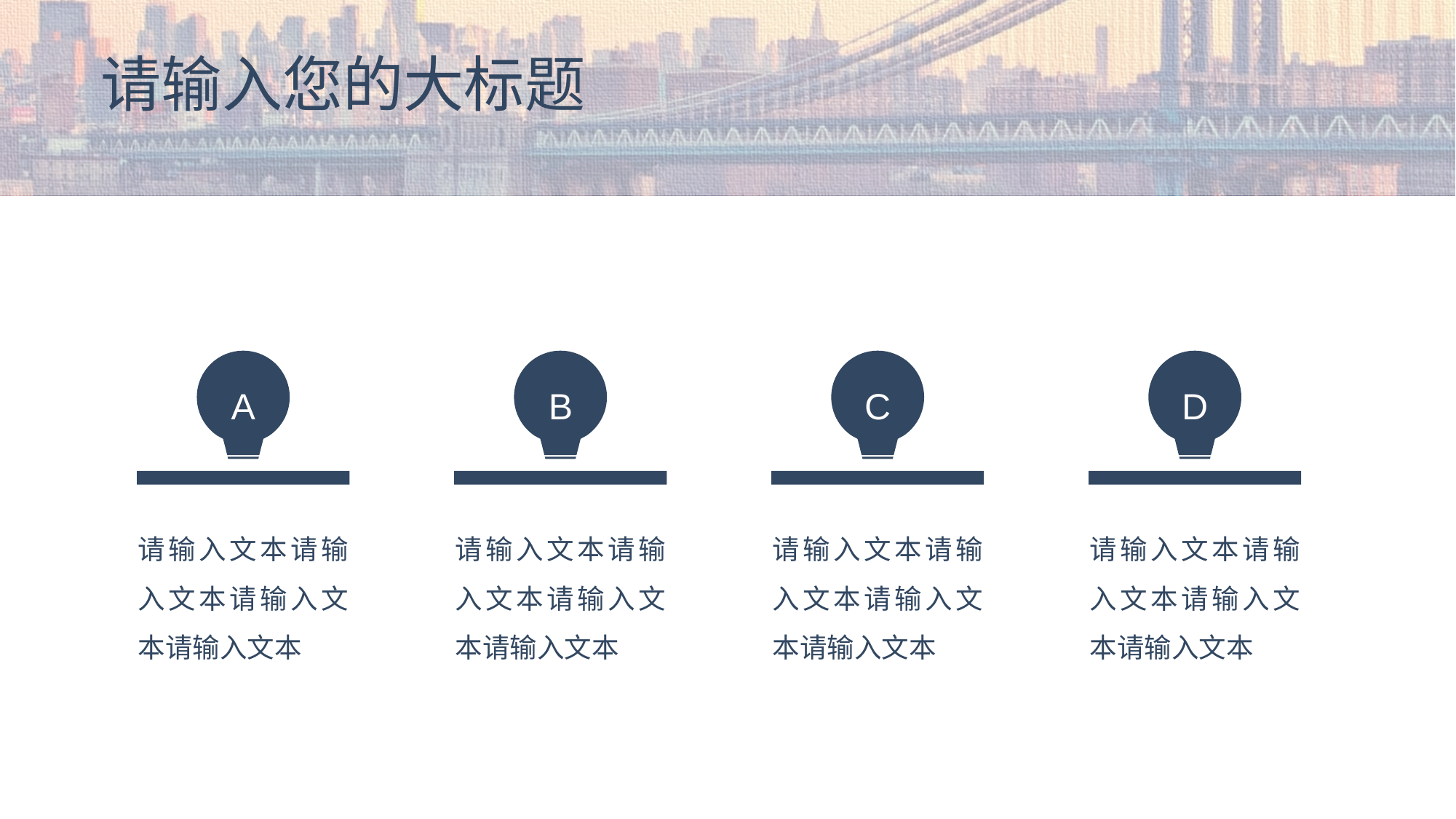

# 请输入您的大标题
A

请输入文本请输入文本请输入文本请输入文本
B

请输入文本请输入文本请输入文本请输入文本
C

请输入文本请输入文本请输入文本请输入文本
D

请输入文本请输入文本请输入文本请输入文本